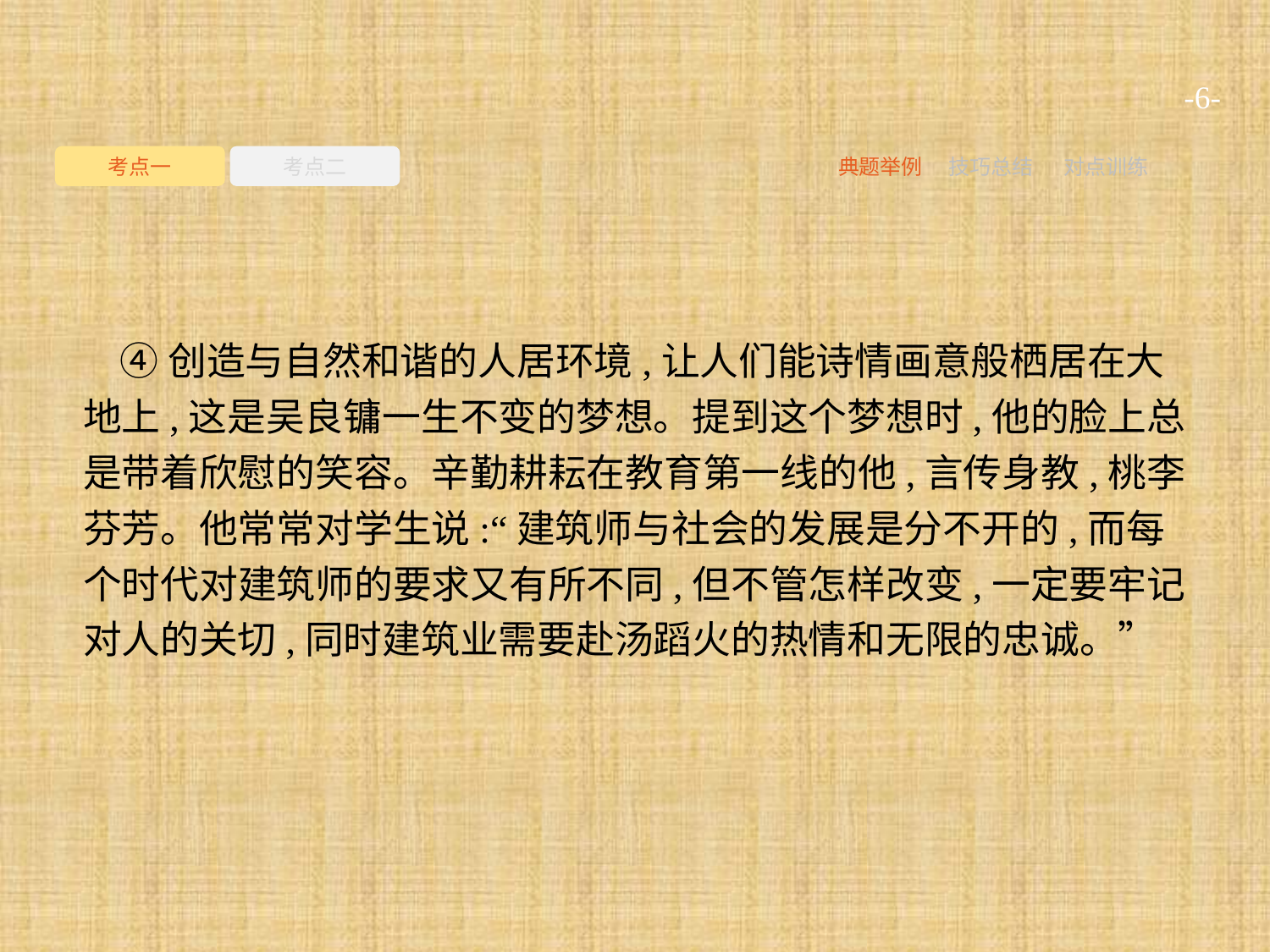

-6-
考点一
考点二
典题举例
技巧总结
对点训练
④创造与自然和谐的人居环境,让人们能诗情画意般栖居在大地上,这是吴良镛一生不变的梦想。提到这个梦想时,他的脸上总是带着欣慰的笑容。辛勤耕耘在教育第一线的他,言传身教,桃李芬芳。他常常对学生说:“建筑师与社会的发展是分不开的,而每个时代对建筑师的要求又有所不同,但不管怎样改变,一定要牢记对人的关切,同时建筑业需要赴汤蹈火的热情和无限的忠诚。”